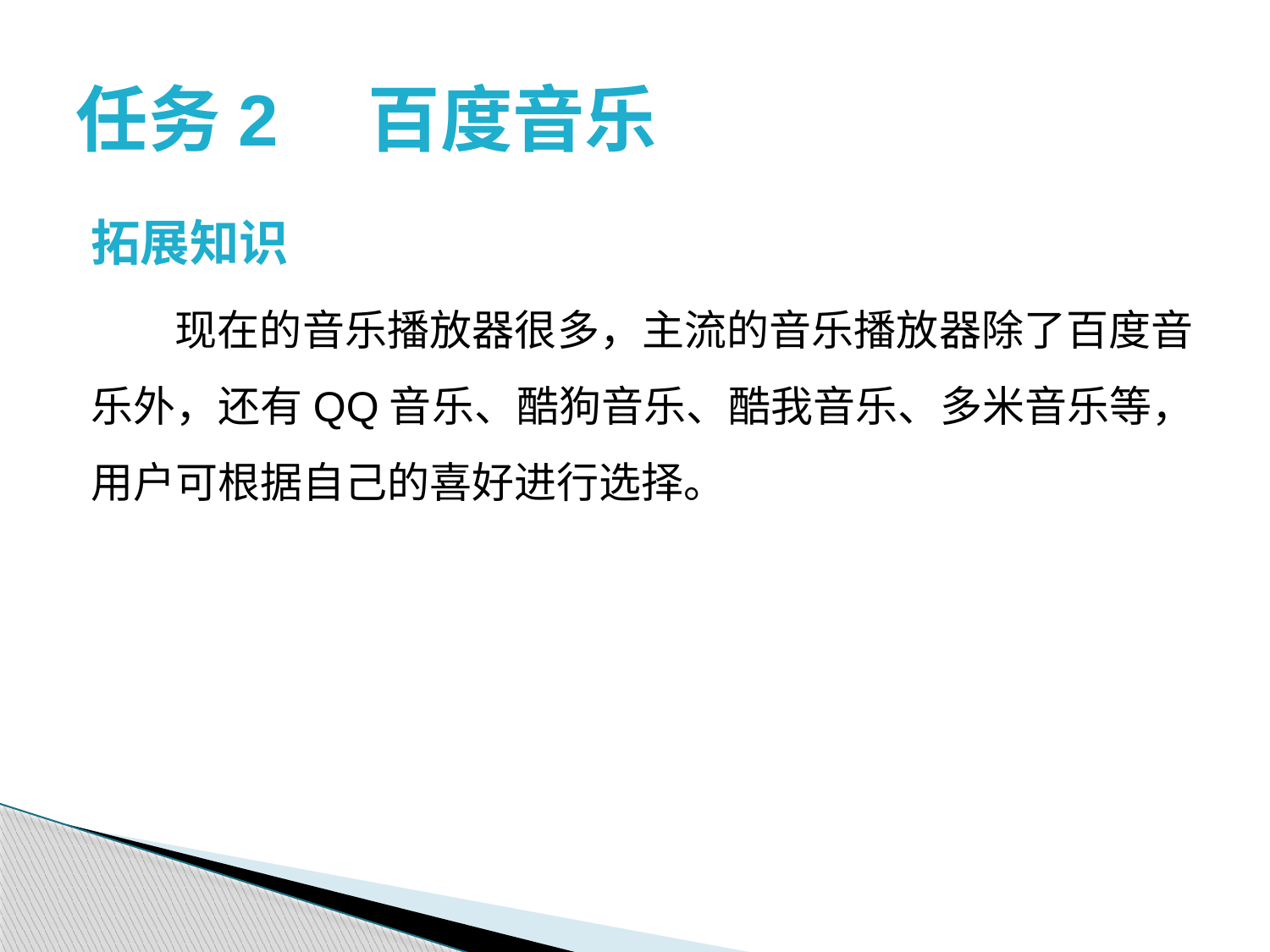

# 任务2　百度音乐
拓展知识
现在的音乐播放器很多，主流的音乐播放器除了百度音乐外，还有QQ音乐、酷狗音乐、酷我音乐、多米音乐等，用户可根据自己的喜好进行选择。